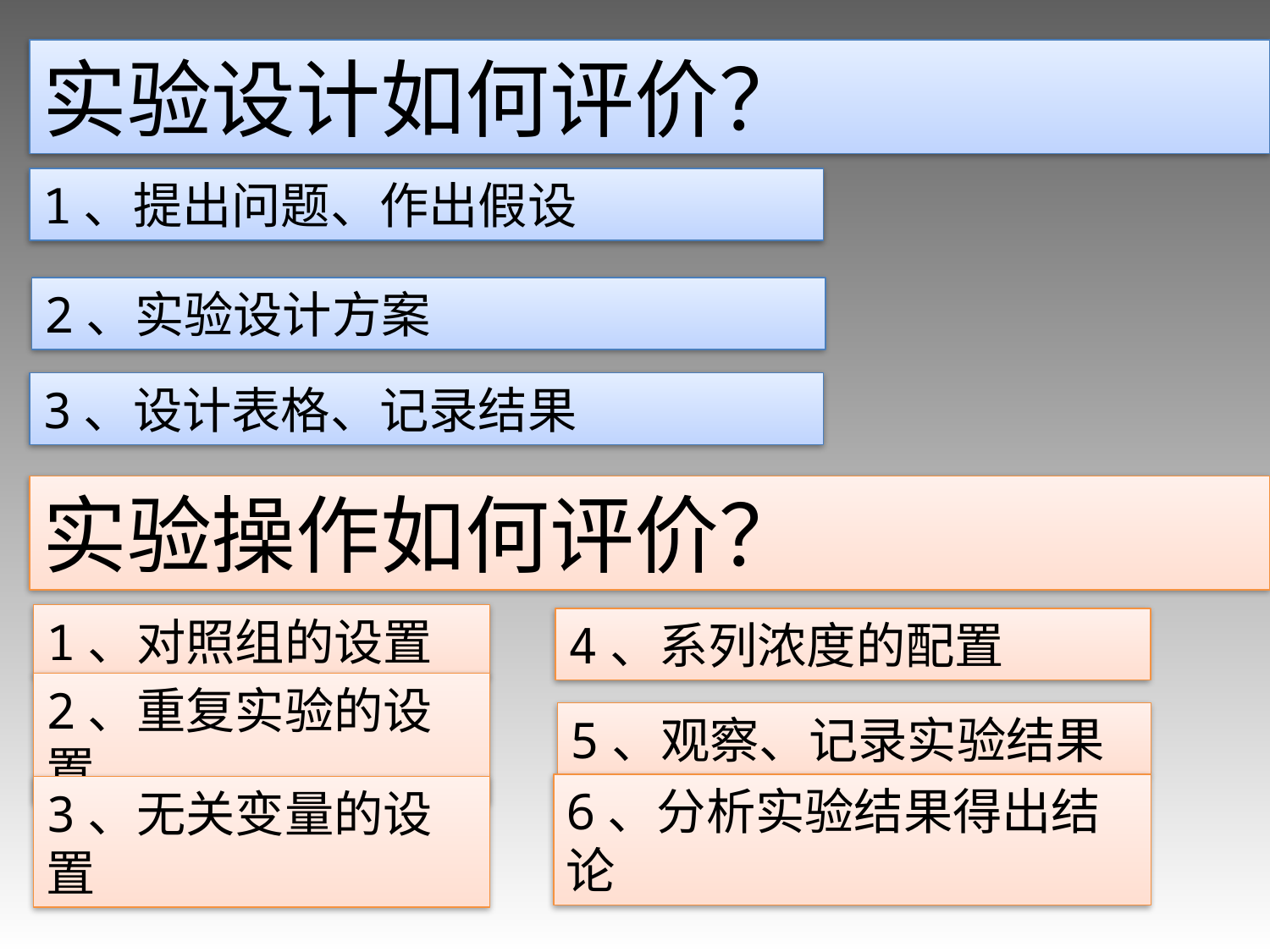

实验设计如何评价？
1、提出问题、作出假设
2、实验设计方案
3、设计表格、记录结果
实验操作如何评价？
1、对照组的设置
4、系列浓度的配置
2、重复实验的设置
5、观察、记录实验结果
6、分析实验结果得出结论
3、无关变量的设置